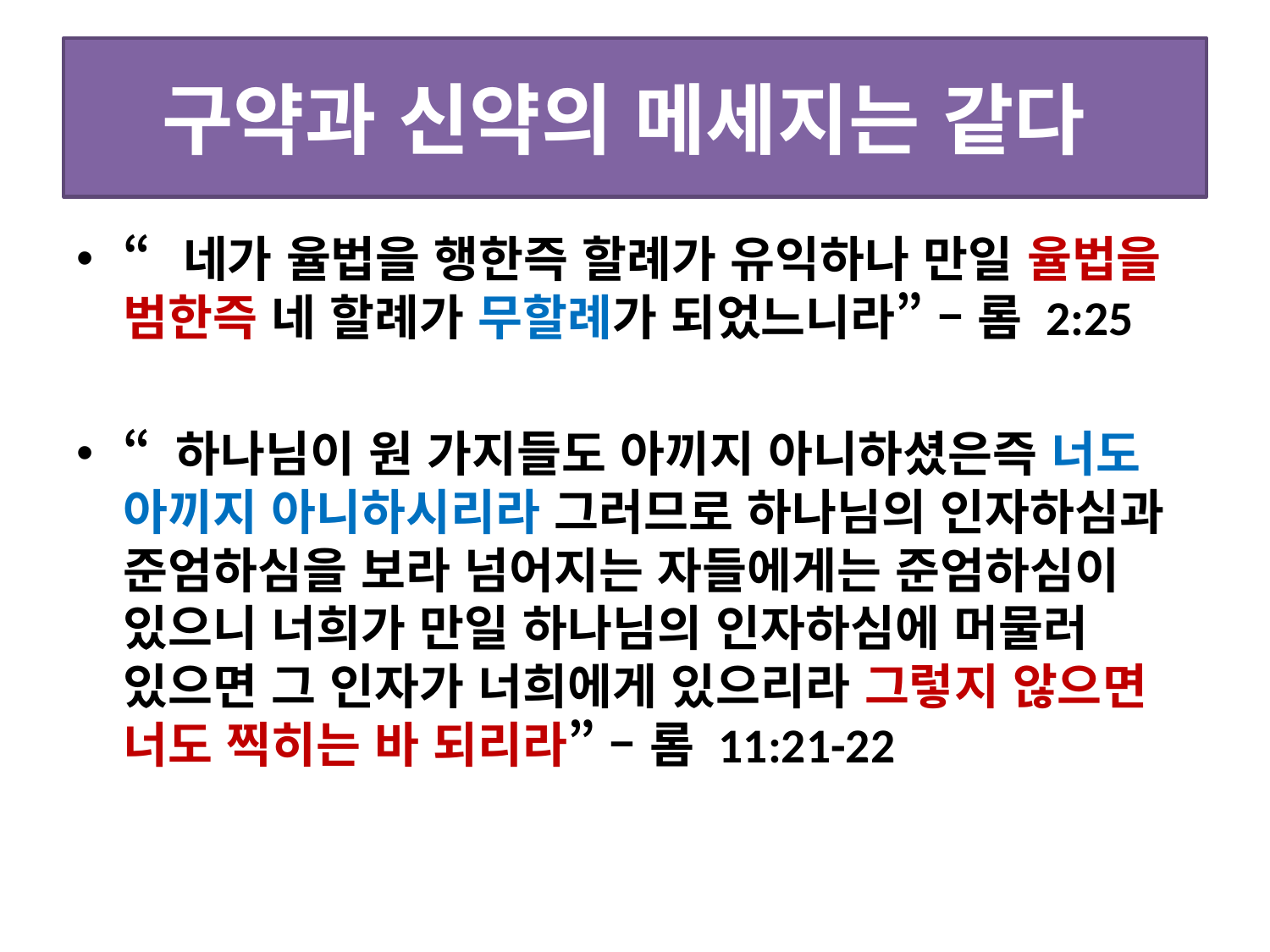

# 구약과 신약의 메세지는 같다
“네가 율법을 행한즉 할례가 유익하나 만일 율법을 범한즉 네 할례가 무할례가 되었느니라” – 롬 2:25

“ 하나님이 원 가지들도 아끼지 아니하셨은즉 너도 아끼지 아니하시리라 그러므로 하나님의 인자하심과 준엄하심을 보라 넘어지는 자들에게는 준엄하심이 있으니 너희가 만일 하나님의 인자하심에 머물러 있으면 그 인자가 너희에게 있으리라 그렇지 않으면 너도 찍히는 바 되리라” – 롬 11:21-22